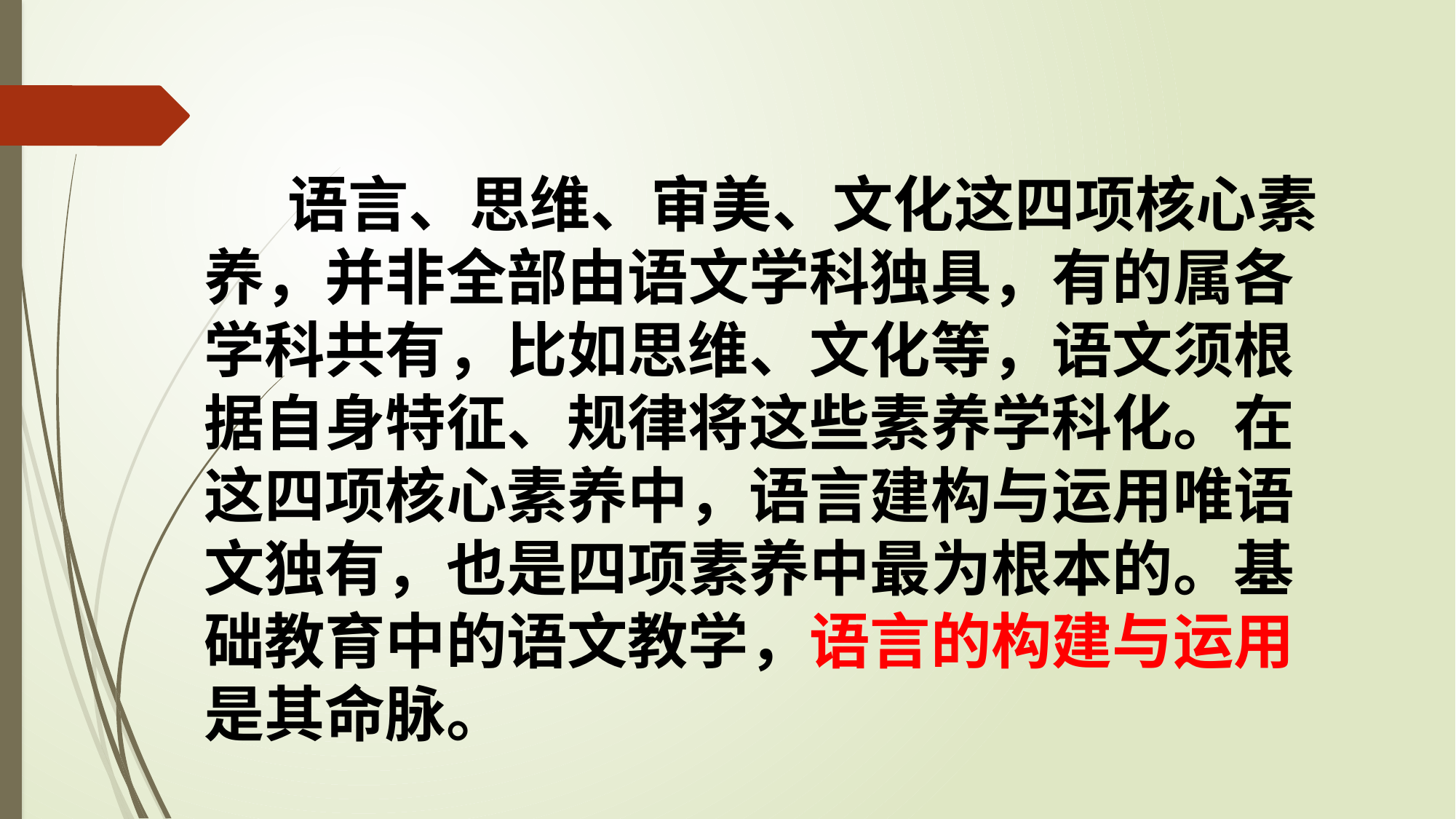

语言、思维、审美、文化这四项核心素养，并非全部由语文学科独具，有的属各学科共有，比如思维、文化等，语文须根据自身特征、规律将这些素养学科化。在这四项核心素养中，语言建构与运用唯语文独有，也是四项素养中最为根本的。基础教育中的语文教学，语言的构建与运用是其命脉。